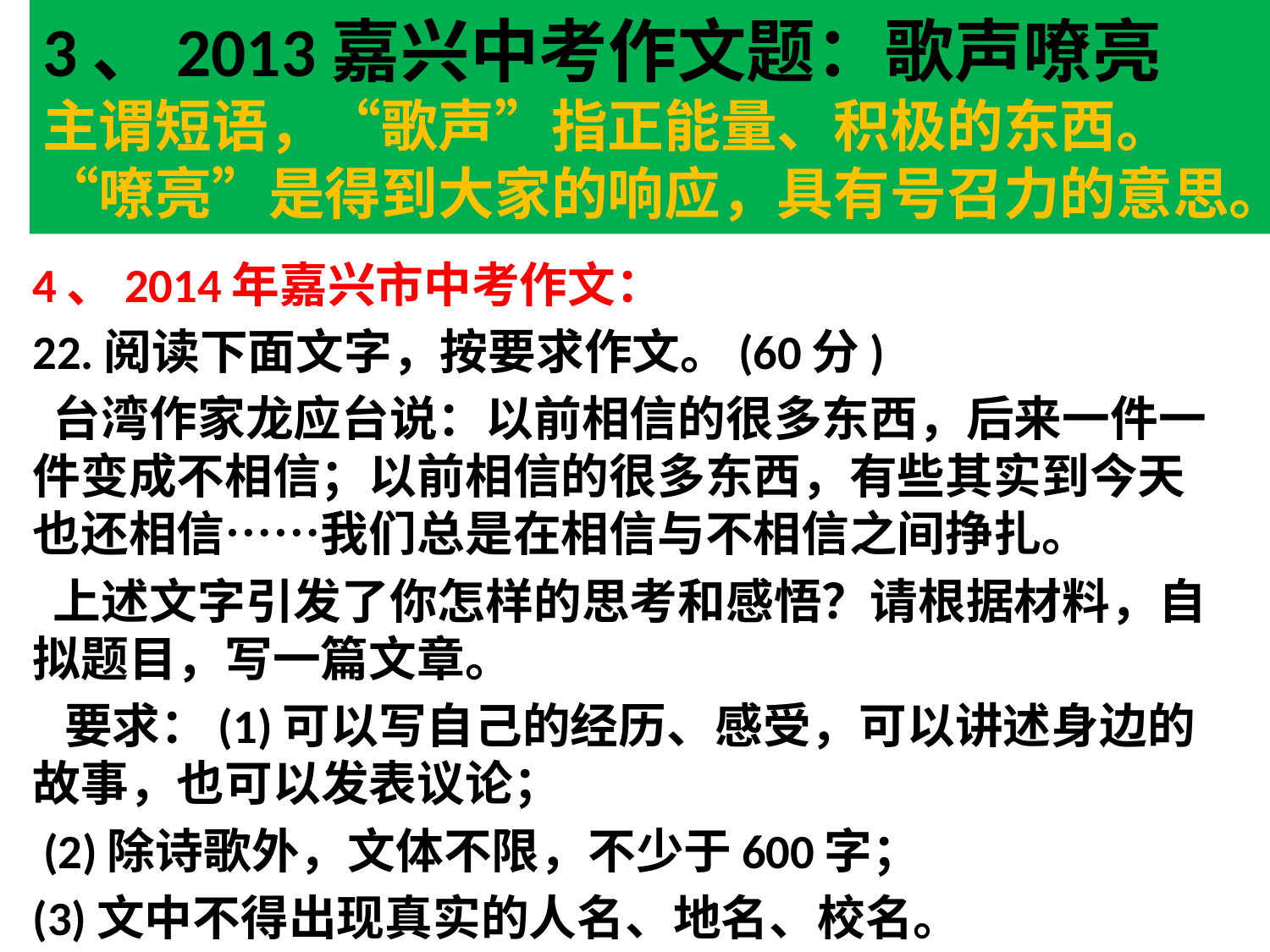

# 3、2013嘉兴中考作文题：歌声嘹亮 主谓短语，“歌声”指正能量、积极的东西。“嘹亮”是得到大家的响应，具有号召力的意思。
4、2014年嘉兴市中考作文：
22.阅读下面文字，按要求作文。(60分)
 台湾作家龙应台说：以前相信的很多东西，后来一件一件变成不相信；以前相信的很多东西，有些其实到今天也还相信……我们总是在相信与不相信之间挣扎。
 上述文字引发了你怎样的思考和感悟？请根据材料，自拟题目，写一篇文章。
  要求：(1)可以写自己的经历、感受，可以讲述身边的故事，也可以发表议论；
 (2)除诗歌外，文体不限，不少于600字；
(3)文中不得出现真实的人名、地名、校名。